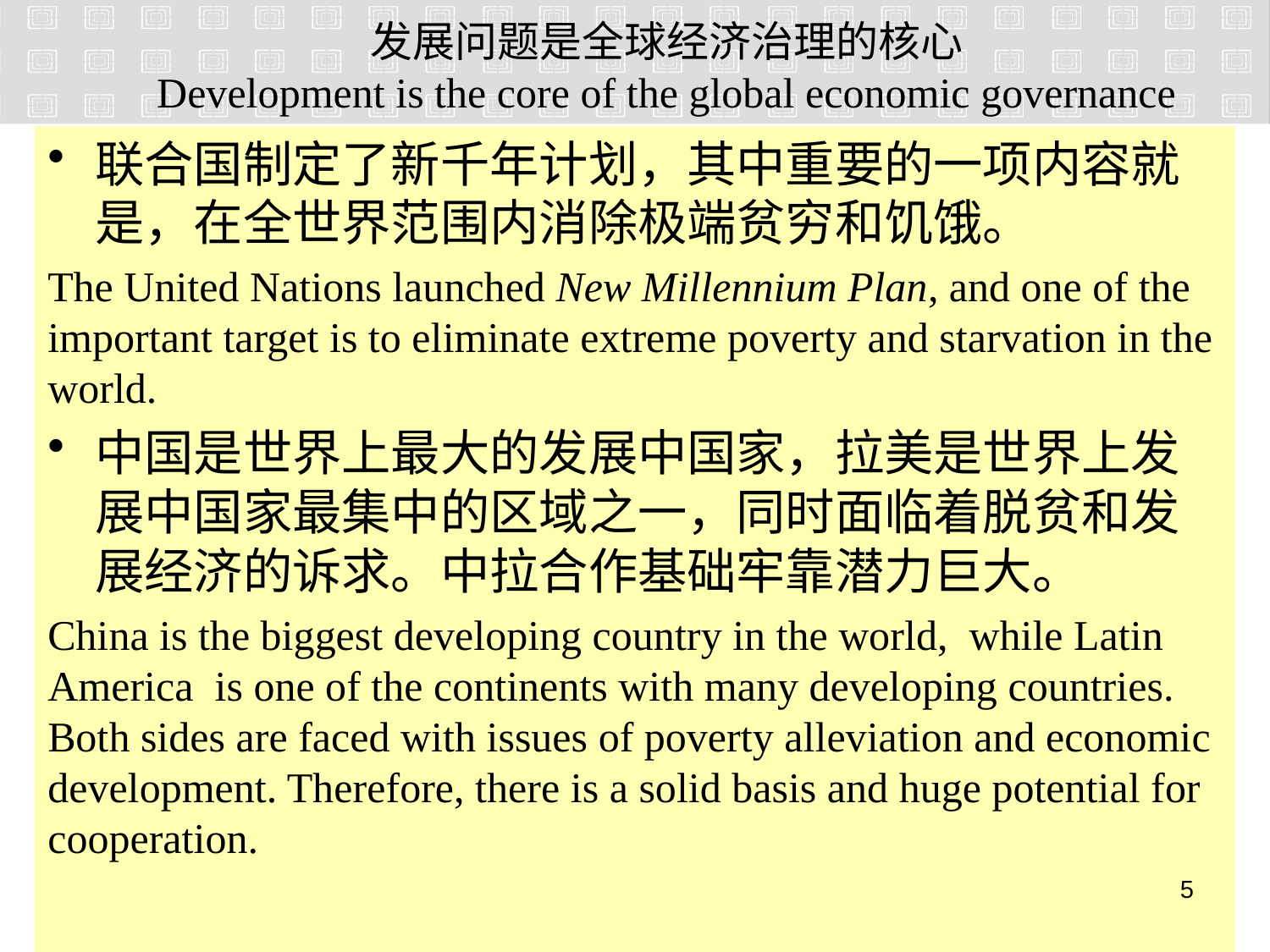

# 发展问题是全球经济治理的核心 Development is the core of the global economic governance
联合国制定了新千年计划，其中重要的一项内容就是，在全世界范围内消除极端贫穷和饥饿。
The United Nations launched New Millennium Plan, and one of the important target is to eliminate extreme poverty and starvation in the world.
中国是世界上最大的发展中国家，拉美是世界上发展中国家最集中的区域之一，同时面临着脱贫和发展经济的诉求。中拉合作基础牢靠潜力巨大。
China is the biggest developing country in the world,  while Latin America  is one of the continents with many developing countries. Both sides are faced with issues of poverty alleviation and economic development. Therefore, there is a solid basis and huge potential for cooperation.
5